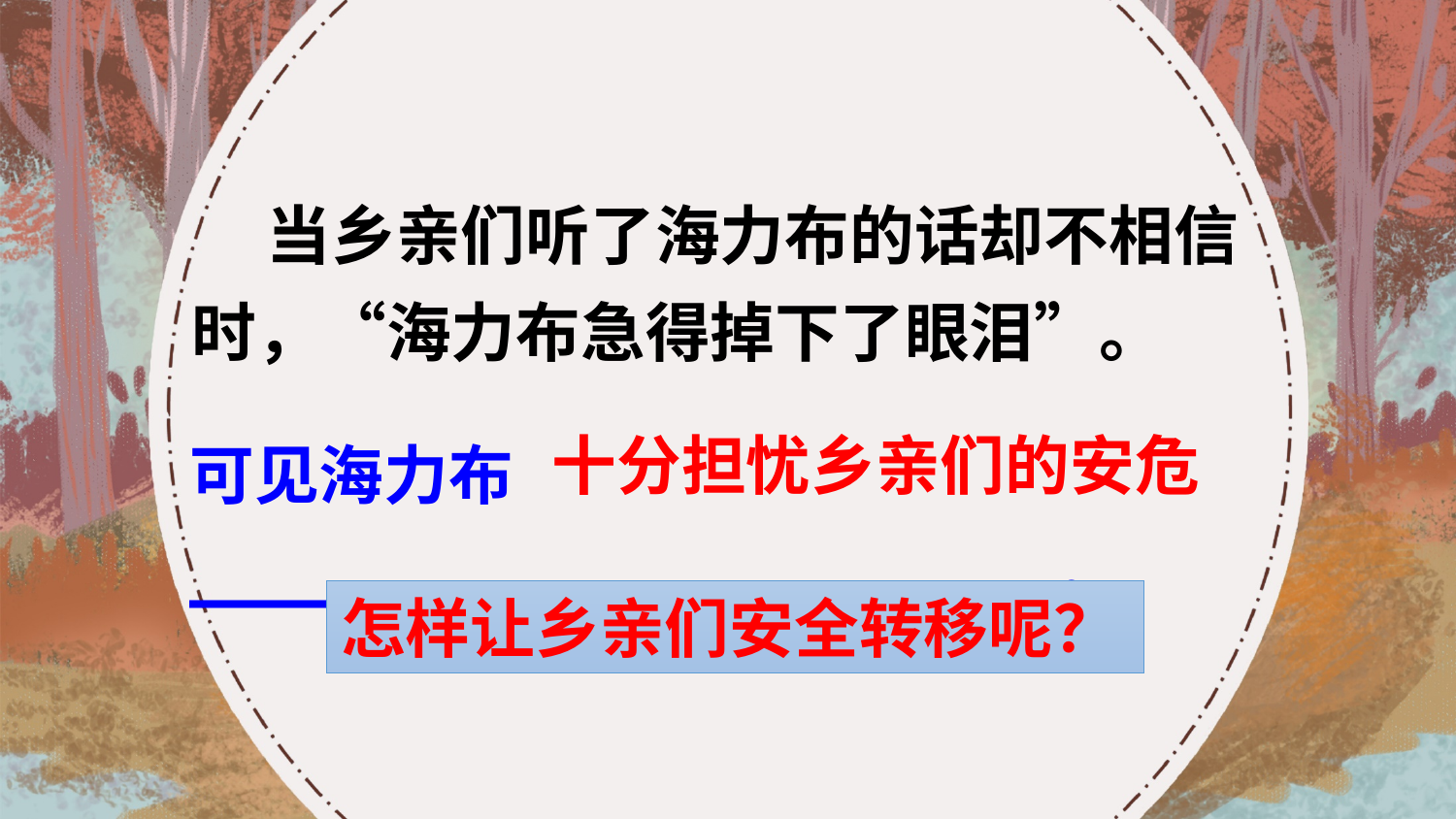

当乡亲们听了海力布的话却不相信时，“海力布急得掉下了眼泪”。
十分担忧乡亲们的安危
可见海力布______________________。
怎样让乡亲们安全转移呢？